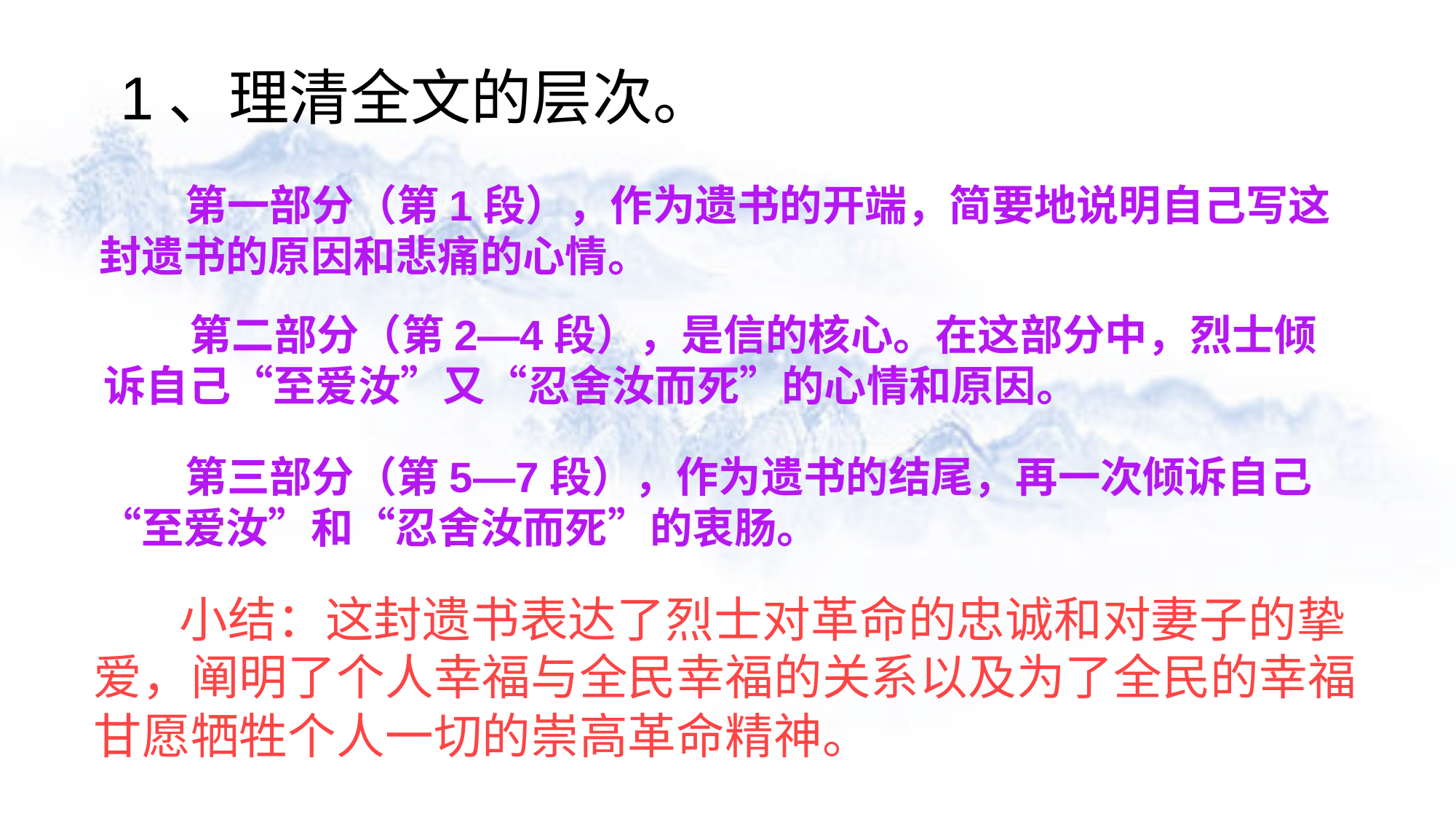

1、理清全文的层次。
第一部分（第1段），作为遗书的开端，简要地说明自己写这封遗书的原因和悲痛的心情。
第二部分（第2—4段），是信的核心。在这部分中，烈士倾诉自己“至爱汝”又“忍舍汝而死”的心情和原因。
第三部分（第5—7段），作为遗书的结尾，再一次倾诉自己“至爱汝”和“忍舍汝而死”的衷肠。
小结：这封遗书表达了烈士对革命的忠诚和对妻子的挚爱，阐明了个人幸福与全民幸福的关系以及为了全民的幸福甘愿牺牲个人一切的崇高革命精神。